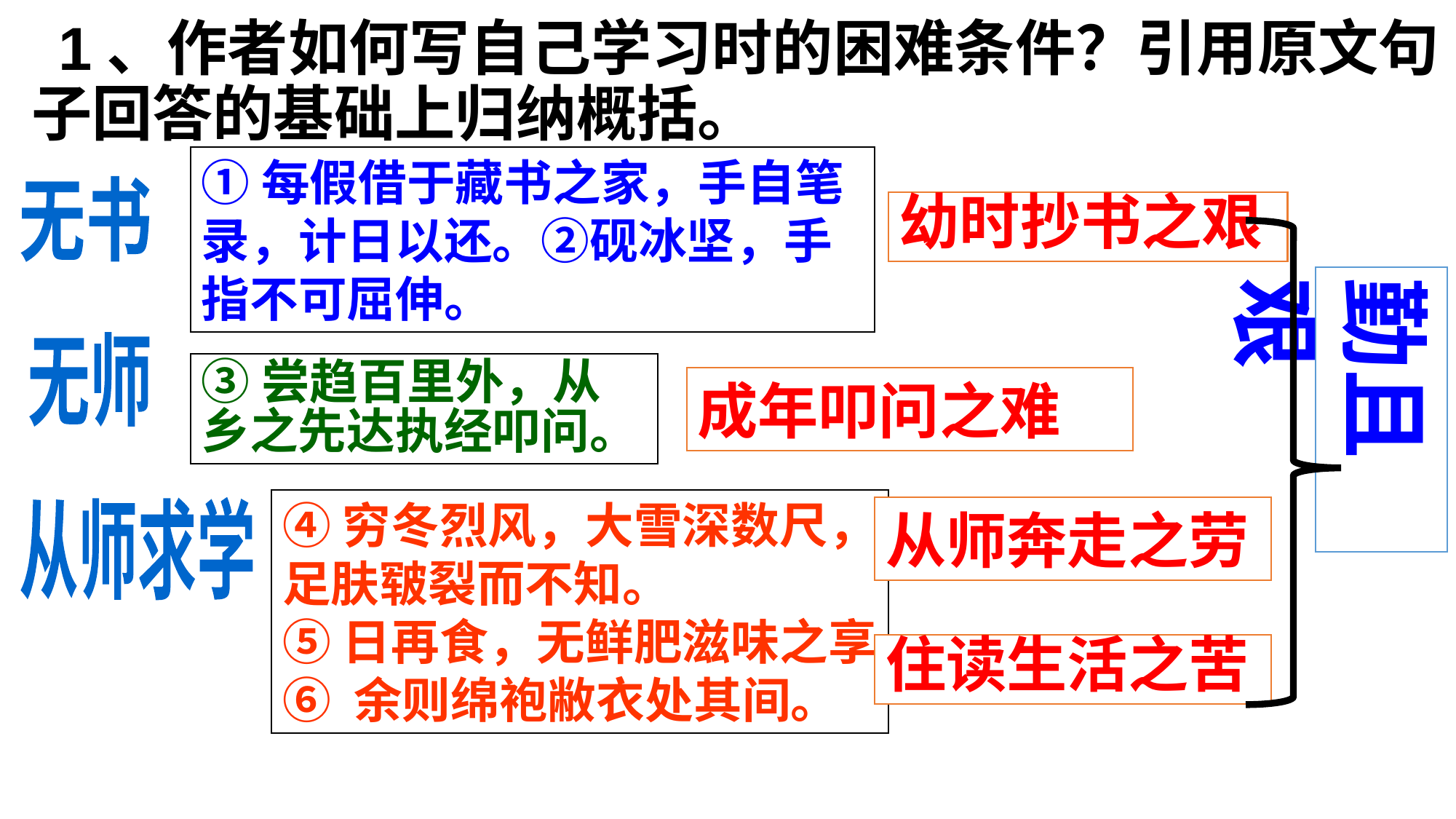

1、作者如何写自己学习时的困难条件？引用原文句子回答的基础上归纳概括。

①每假借于藏书之家，手自笔录，计日以还。②砚冰坚，手指不可屈伸。
无书
幼时抄书之艰

勤且艰
无师
③尝趋百里外，从乡之先达执经叩问。
成年叩问之难
④穷冬烈风，大雪深数尺，足肤皲裂而不知。
⑤日再食，无鲜肥滋味之享。
⑥ 余则绵袍敝衣处其间。
从师求学
从师奔走之劳
住读生活之苦